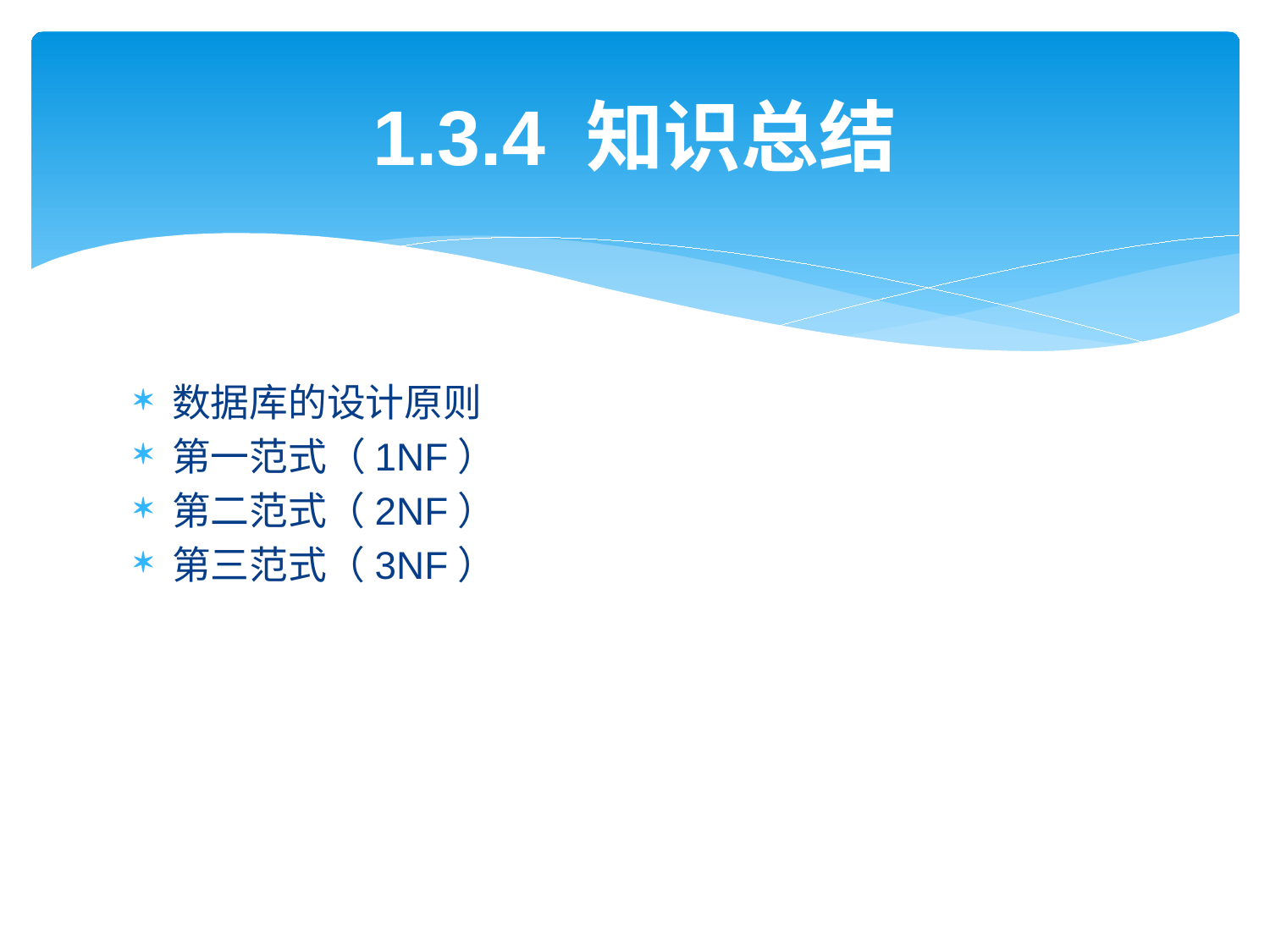

# 1.3.4 知识总结
数据库的设计原则
第一范式（1NF）
第二范式（2NF）
第三范式（3NF）